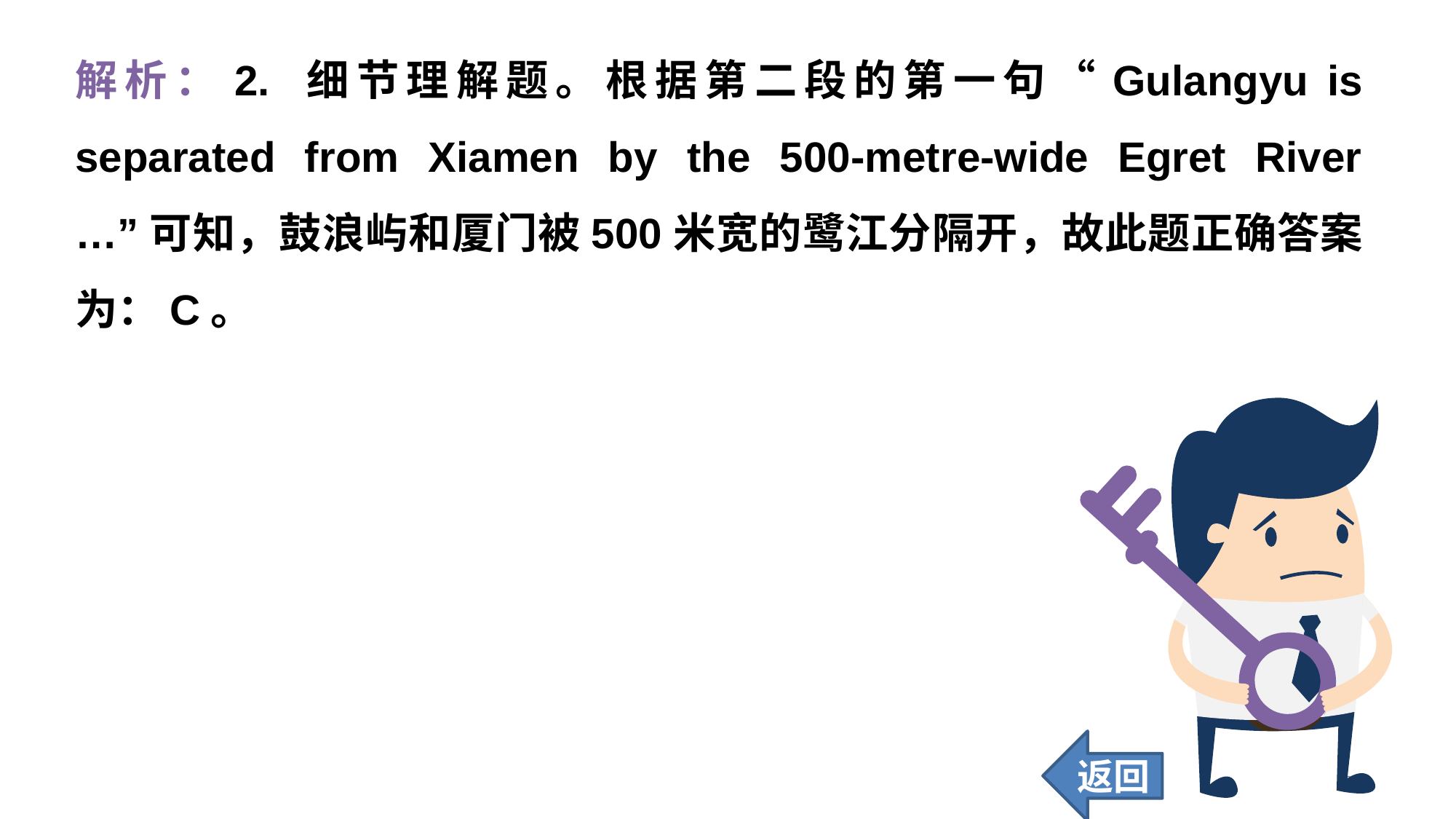

解析：2. 细节理解题。根据第二段的第一句“Gulangyu is separated from Xiamen by the 500-metre-wide Egret River …”可知，鼓浪屿和厦门被500米宽的鹭江分隔开，故此题正确答案为：C。

返回
293